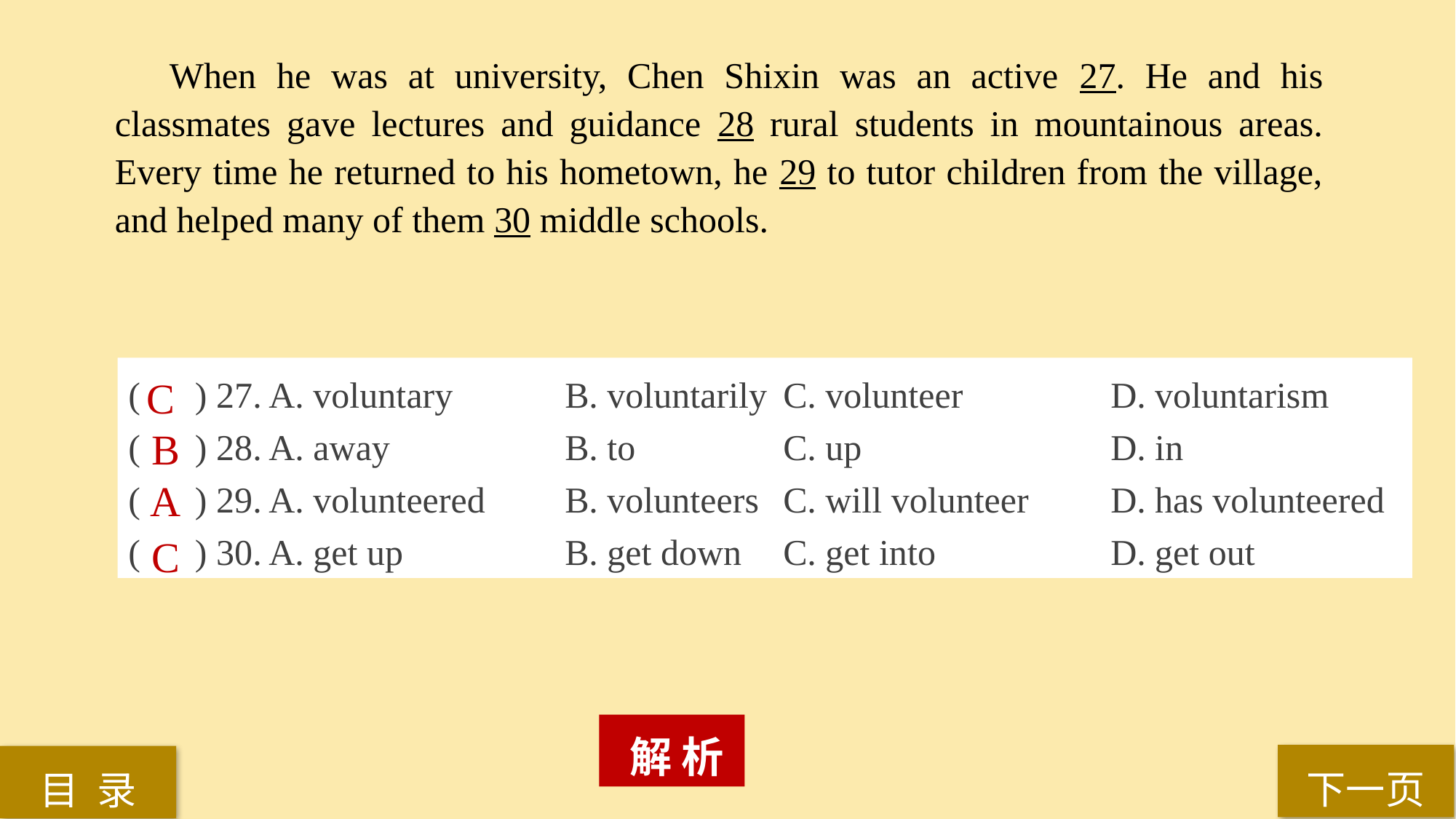

When he was at university, Chen Shixin was an active 27. He and his classmates gave lectures and guidance 28 rural students in mountainous areas. Every time he returned to his hometown, he 29 to tutor children from the village, and helped many of them 30 middle schools.
(      ) 27. A. voluntary 	B. voluntarily 	C. volunteer 		D. voluntarism
(      ) 28. A. away 		B. to 		C. up 			D. in
(      ) 29. A. volunteered 	B. volunteers 	C. will volunteer 	D. has volunteered
(      ) 30. A. get up 		B. get down 	C. get into 		D. get out
C
B
A
C
 解 析